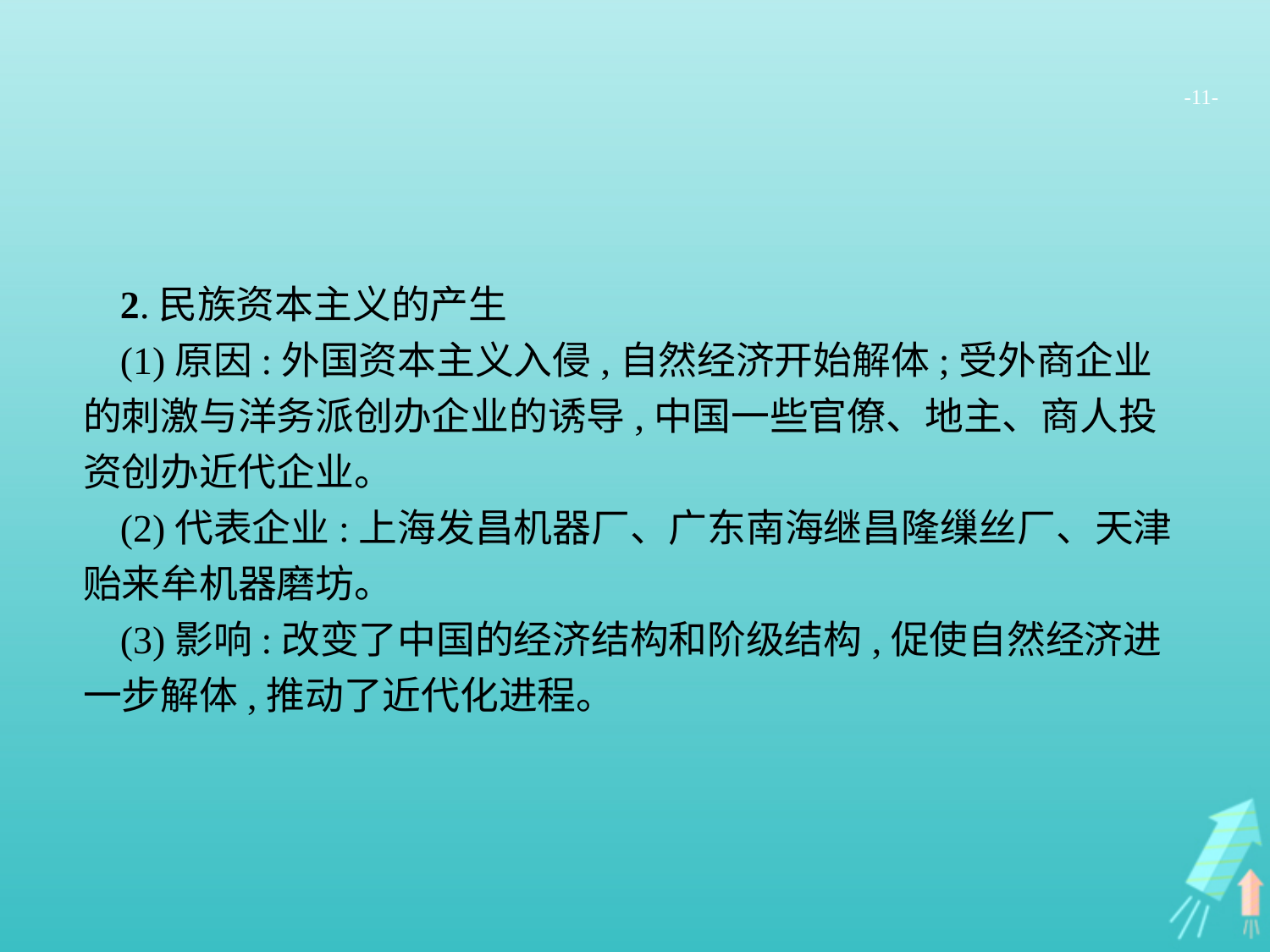

-11-
2.民族资本主义的产生
(1)原因:外国资本主义入侵,自然经济开始解体;受外商企业的刺激与洋务派创办企业的诱导,中国一些官僚、地主、商人投资创办近代企业。
(2)代表企业:上海发昌机器厂、广东南海继昌隆缫丝厂、天津贻来牟机器磨坊。
(3)影响:改变了中国的经济结构和阶级结构,促使自然经济进一步解体,推动了近代化进程。